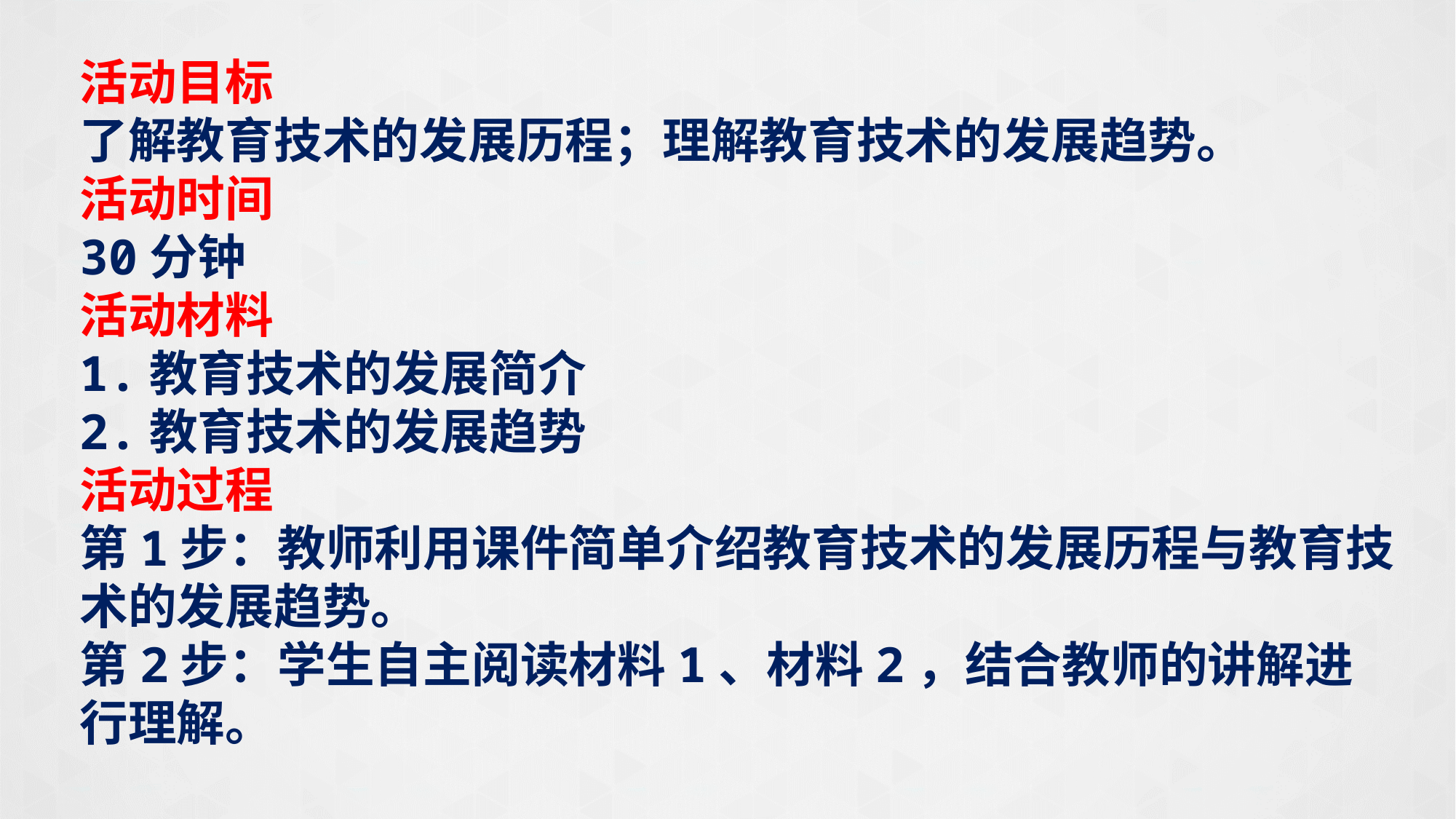

活动目标
了解教育技术的发展历程；理解教育技术的发展趋势。
活动时间
30分钟
活动材料
1.教育技术的发展简介
2.教育技术的发展趋势
活动过程
第1步：教师利用课件简单介绍教育技术的发展历程与教育技术的发展趋势。
第2步：学生自主阅读材料1、材料2，结合教师的讲解进行理解。